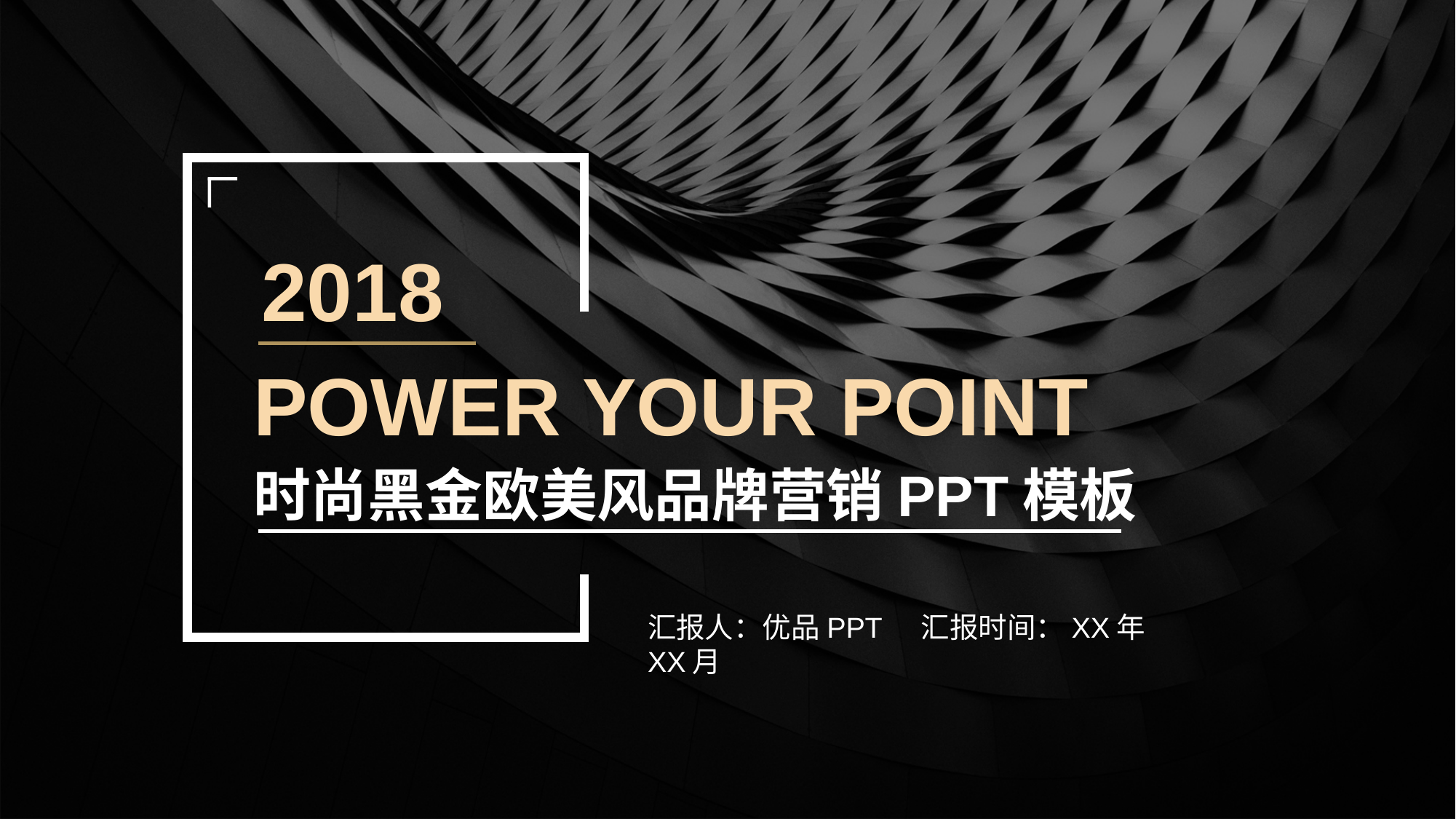

2018
POWER YOUR POINT
时尚黑金欧美风品牌营销PPT模板
汇报人：优品PPT    汇报时间：XX年XX月